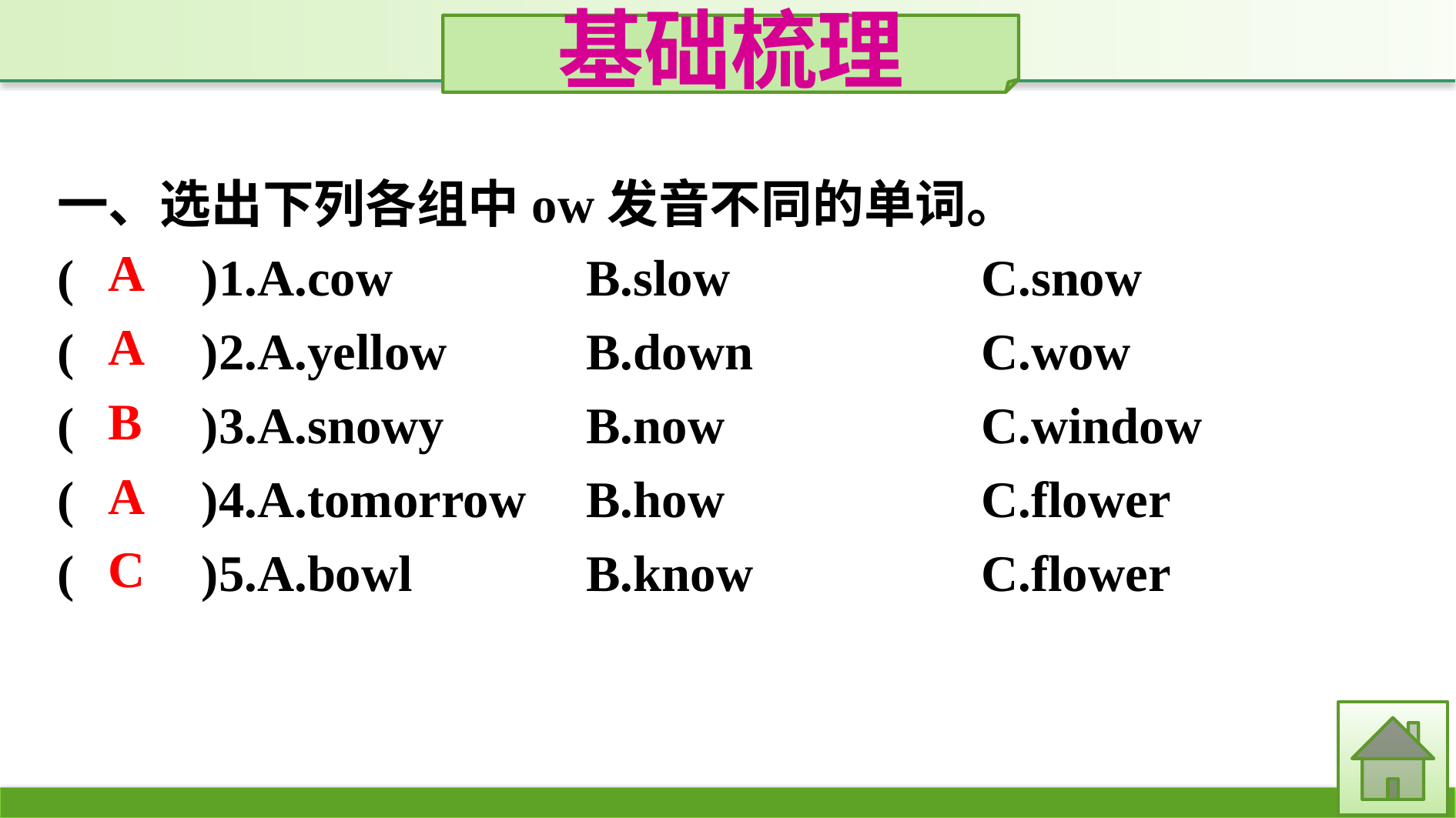

基础梳理
一、选出下列各组中ow发音不同的单词。
(　　)1.A.cow　　	B.slow　　		C.snow
(　　)2.A.yellow		B.down		C.wow
(　　)3.A.snowy		B.now			C.window
(　　)4.A.tomorrow	B.how			C.flower
(　　)5.A.bowl		B.know		C.flower
A
A
B
A
C